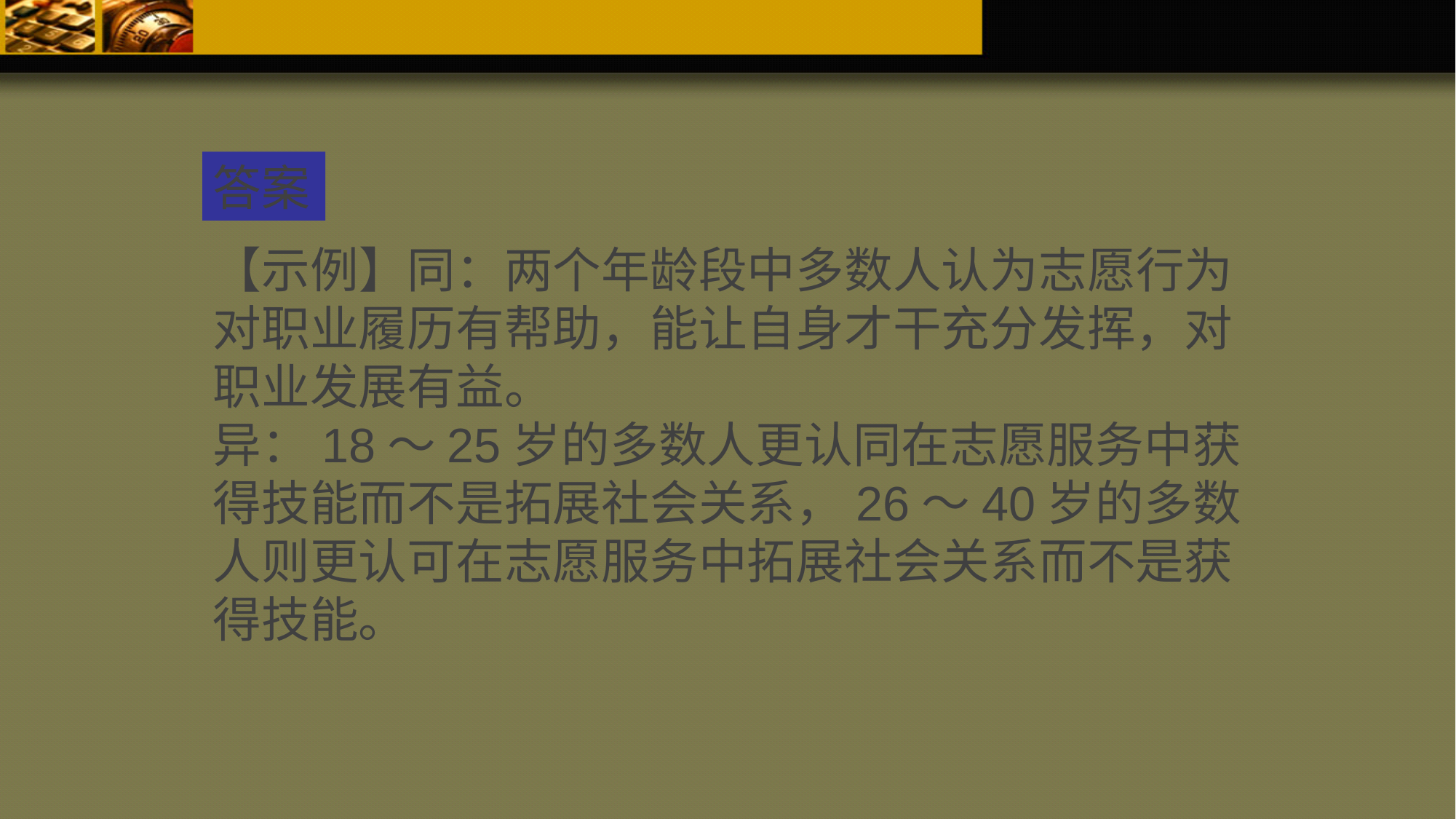

答案
【示例】同：两个年龄段中多数人认为志愿行为对职业履历有帮助，能让自身才干充分发挥，对职业发展有益。
异：18～25岁的多数人更认同在志愿服务中获得技能而不是拓展社会关系，26～40岁的多数人则更认可在志愿服务中拓展社会关系而不是获得技能。